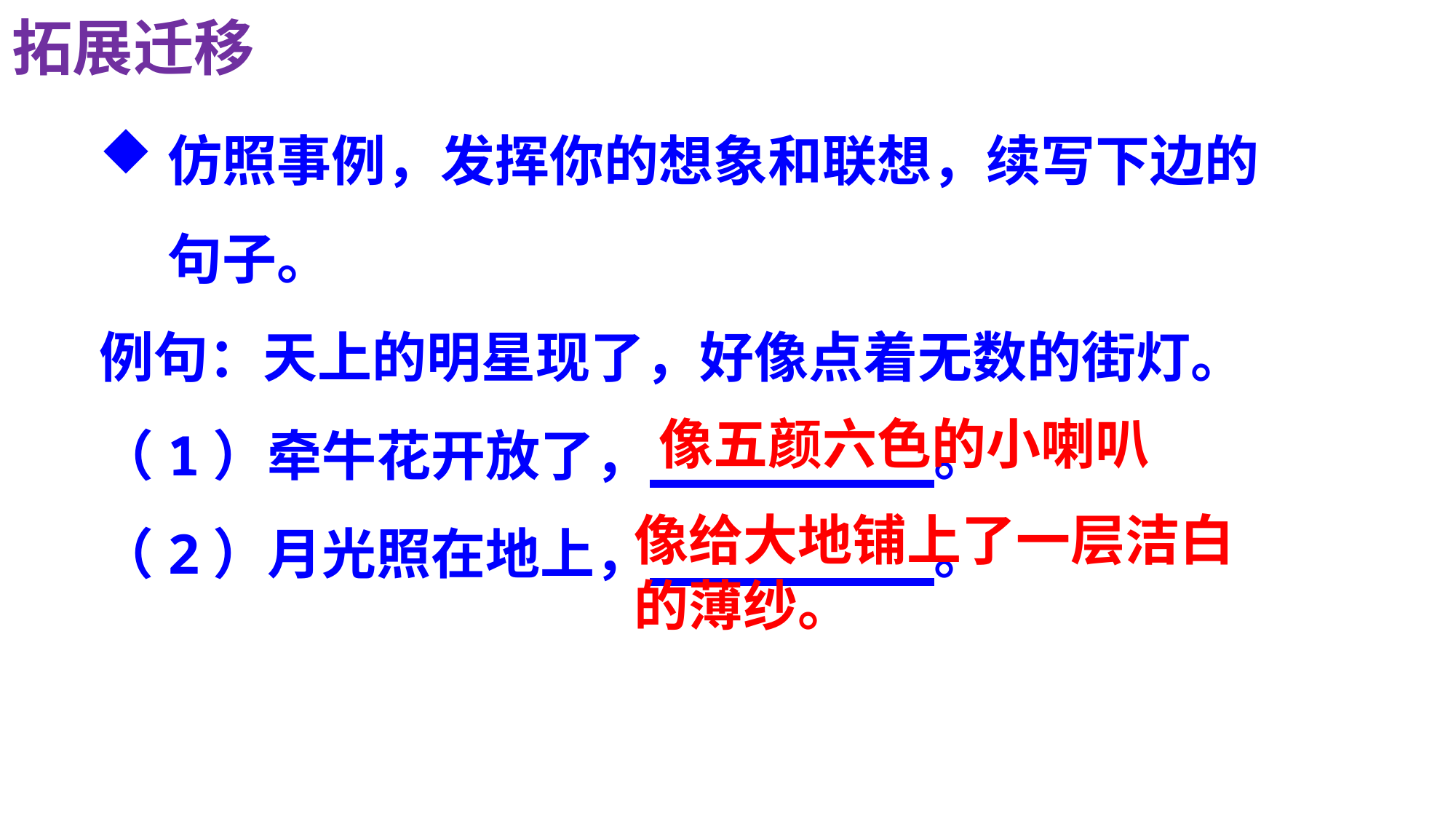

拓展迁移
仿照事例，发挥你的想象和联想，续写下边的句子。
例句：天上的明星现了，好像点着无数的街灯。
（1）牵牛花开放了，                       。
（2）月光照在地上，                       。

像五颜六色的小喇叭
像给大地铺上了一层洁白的薄纱。